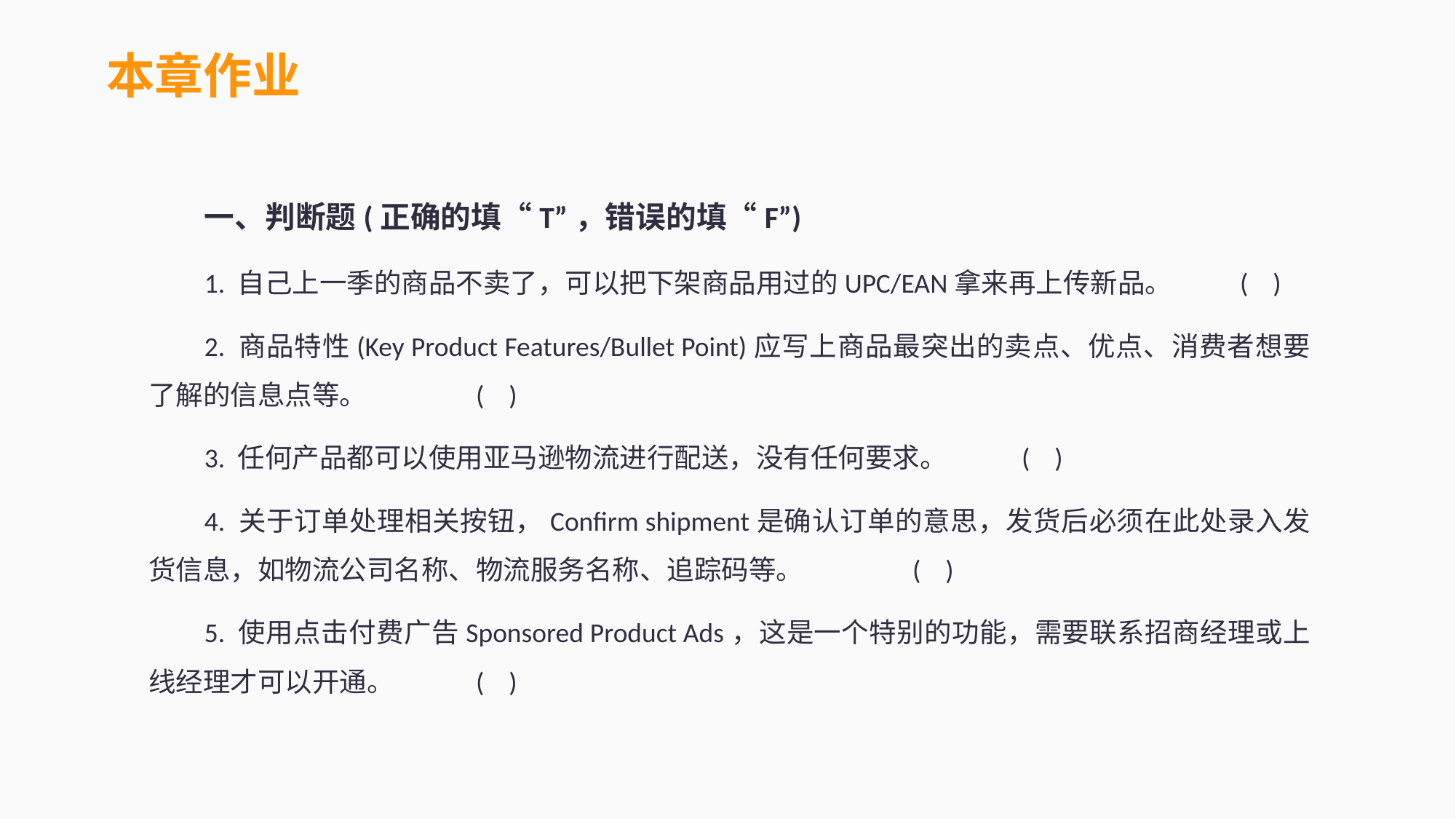

本章作业
一、判断题(正确的填“T”，错误的填“F”)
1. 自己上一季的商品不卖了，可以把下架商品用过的UPC/EAN拿来再上传新品。	(    )
2. 商品特性(Key Product Features/Bullet Point)应写上商品最突出的卖点、优点、消费者想要了解的信息点等。	(    )
3. 任何产品都可以使用亚马逊物流进行配送，没有任何要求。	(    )
4. 关于订单处理相关按钮，Confirm shipment是确认订单的意思，发货后必须在此处录入发货信息，如物流公司名称、物流服务名称、追踪码等。	(    )
5. 使用点击付费广告Sponsored Product Ads，这是一个特别的功能，需要联系招商经理或上线经理才可以开通。	(    )